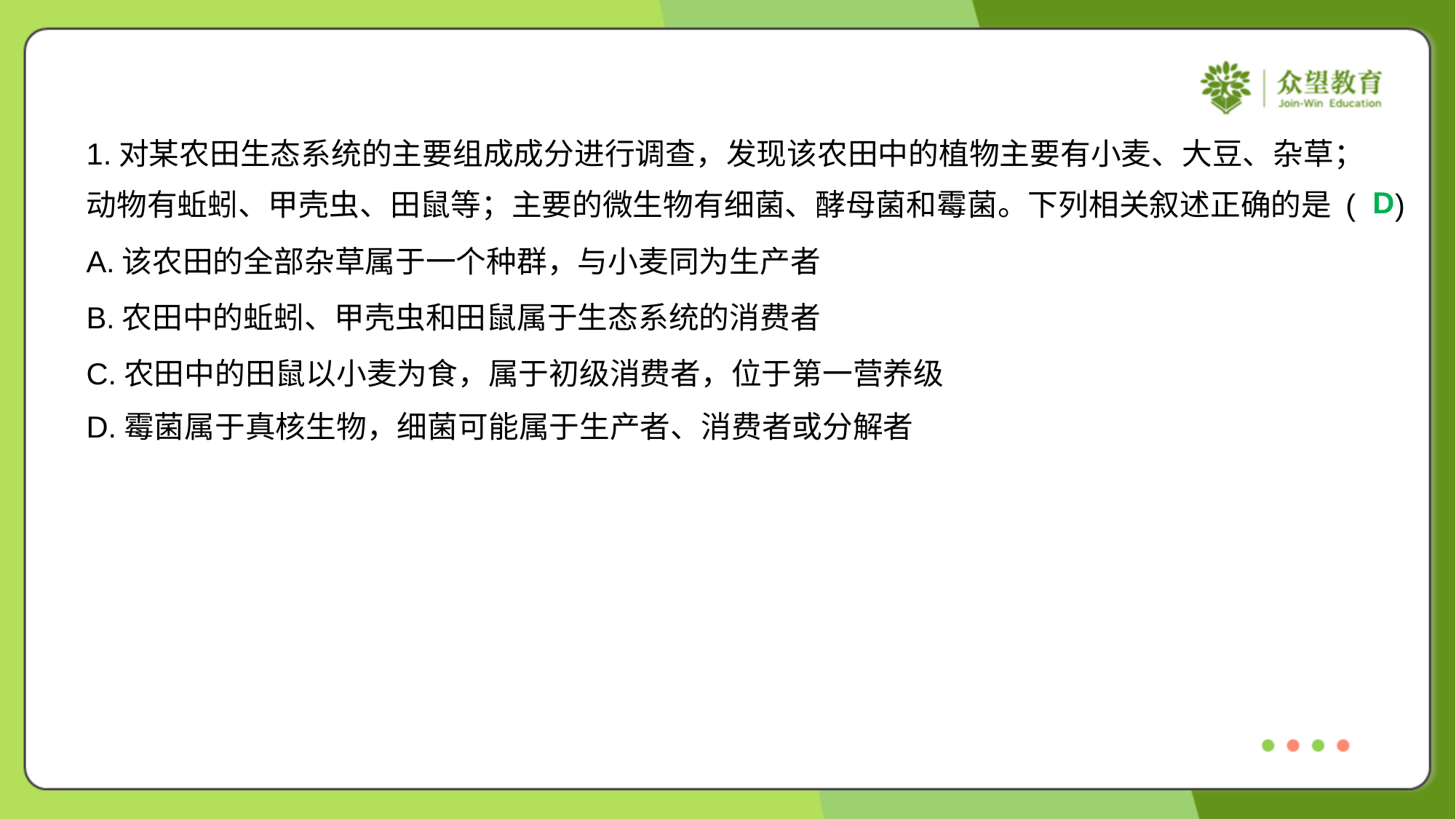

1.对某农田生态系统的主要组成成分进行调查，发现该农田中的植物主要有小麦、大豆、杂草；
动物有蚯蚓、甲壳虫、田鼠等；主要的微生物有细菌、酵母菌和霉菌。下列相关叙述正确的是 (     )
D
A.该农田的全部杂草属于一个种群，与小麦同为生产者
B.农田中的蚯蚓、甲壳虫和田鼠属于生态系统的消费者
C.农田中的田鼠以小麦为食，属于初级消费者，位于第一营养级
D.霉菌属于真核生物，细菌可能属于生产者、消费者或分解者